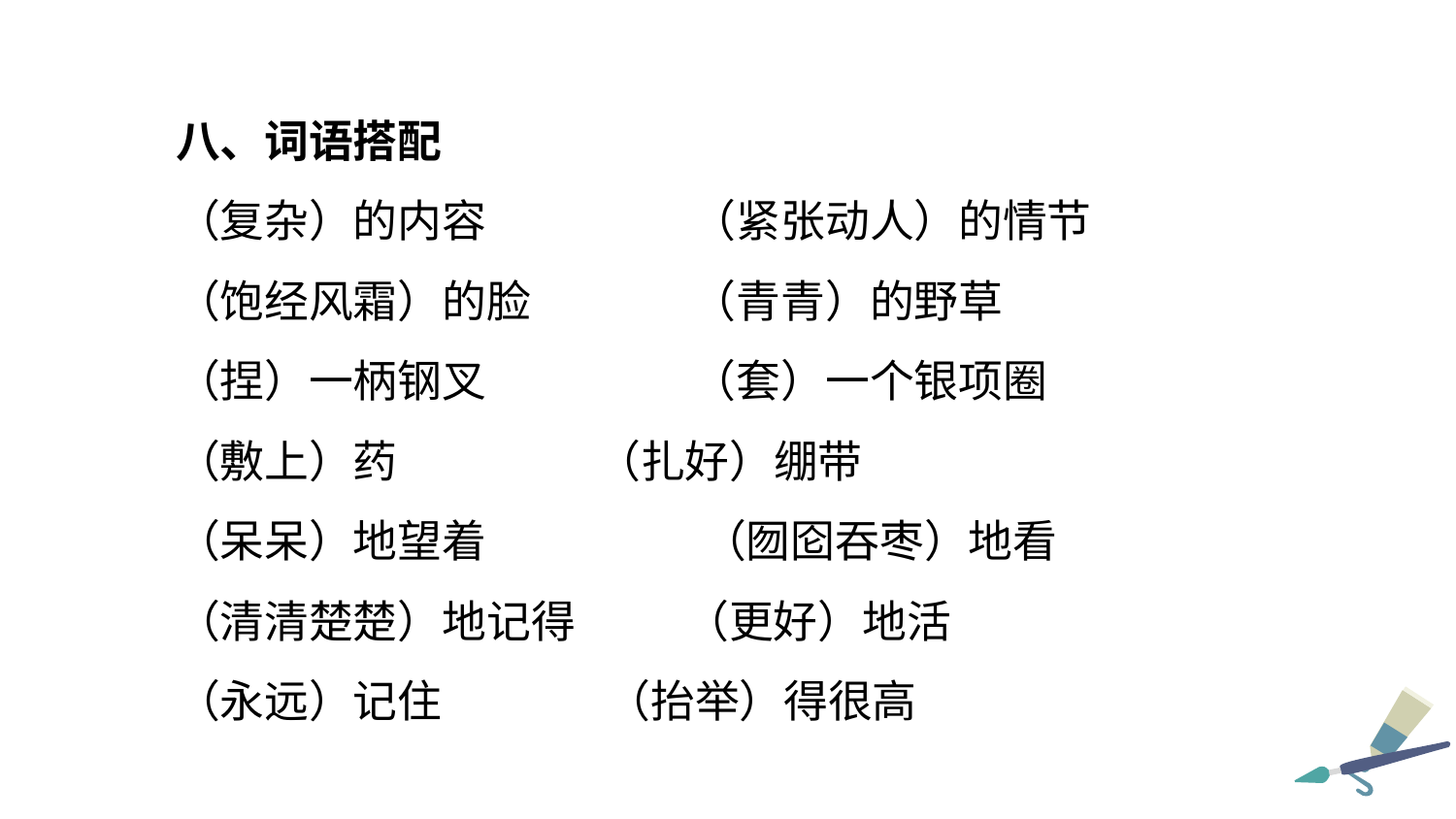

八、词语搭配
（复杂）的内容 	        （紧张动人）的情节
（饱经风霜）的脸 	        （青青）的野草
（捏）一柄钢叉 	        （套）一个银项圈
（敷上）药 	             （扎好）绷带
（呆呆）地望着 	         （囫囵吞枣）地看
（清清楚楚）地记得           （更好）地活
（永远）记住 	              （抬举）得很高